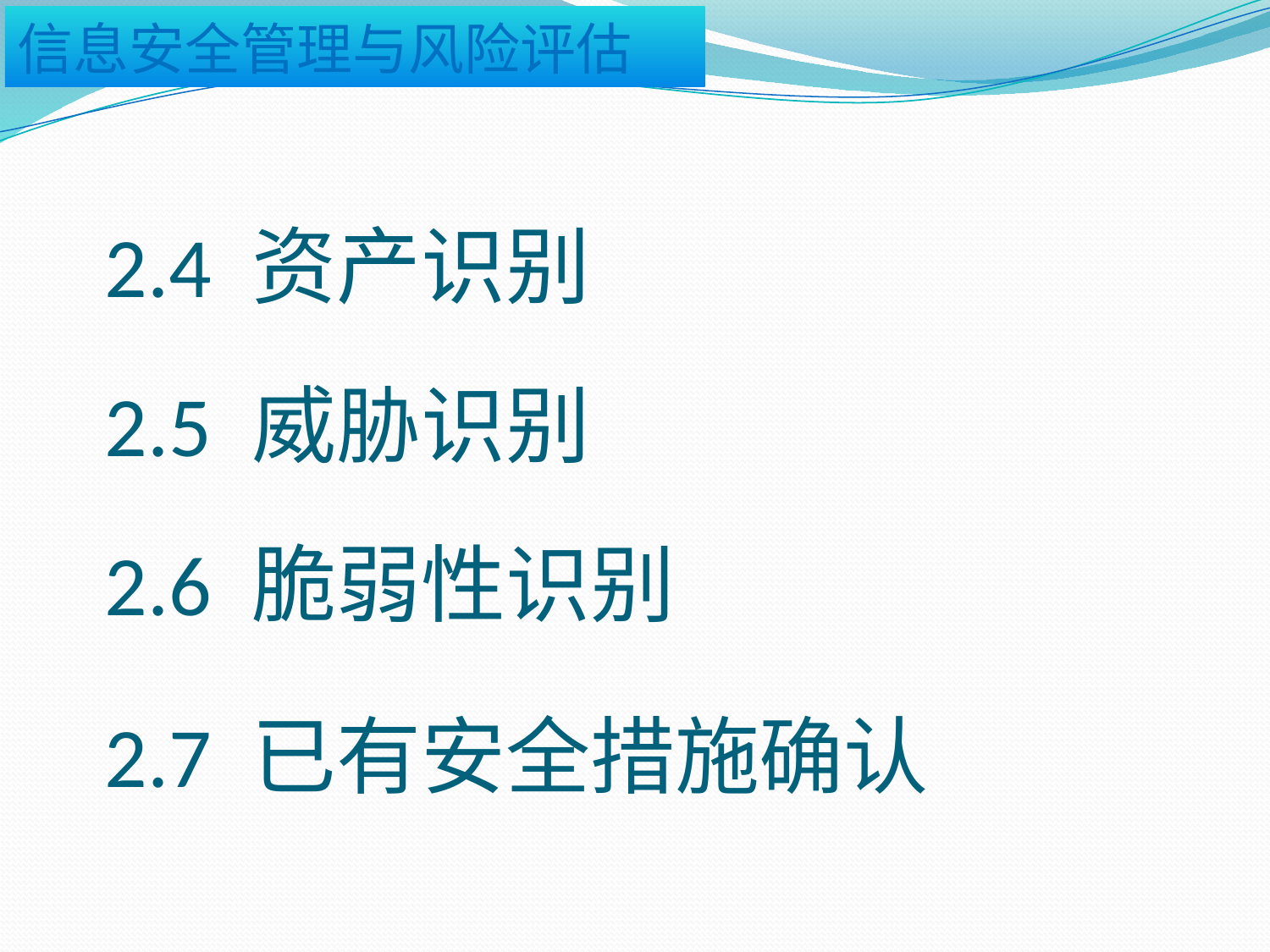

# 2.4 资产识别
2.5 威胁识别
2.6 脆弱性识别
2.7 已有安全措施确认